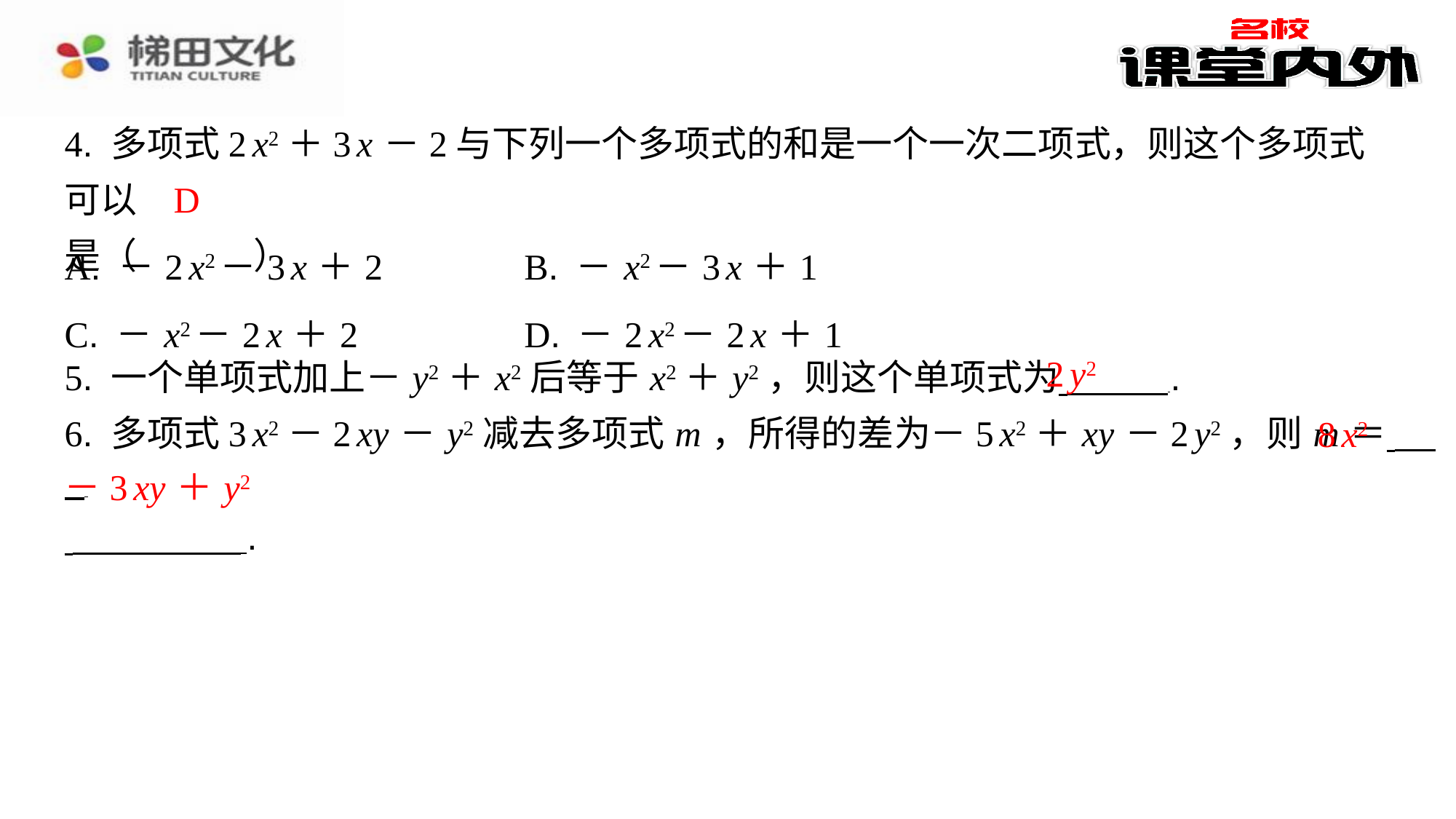

4. 多项式2 x2＋3 x －2与下列一个多项式的和是一个一次二项式，则这个多项式可以
是（　D　）
D
| A. －2 x2－3 x ＋2 | B. － x2－3 x ＋1 |
| --- | --- |
| C. － x2－2 x ＋2 | D. －2 x2－2 x ＋1 |
2 y2
5. 一个单项式加上－ y2＋ x2后等于 x2＋ y2，则这个单项式为                 ⁠.
6. 多项式3 x2－2 xy － y2减去多项式 m ，所得的差为－5 x2＋ xy －2 y2，则 m ＝            ⁠
                           ⁠.
8 x2
－3 xy ＋ y2